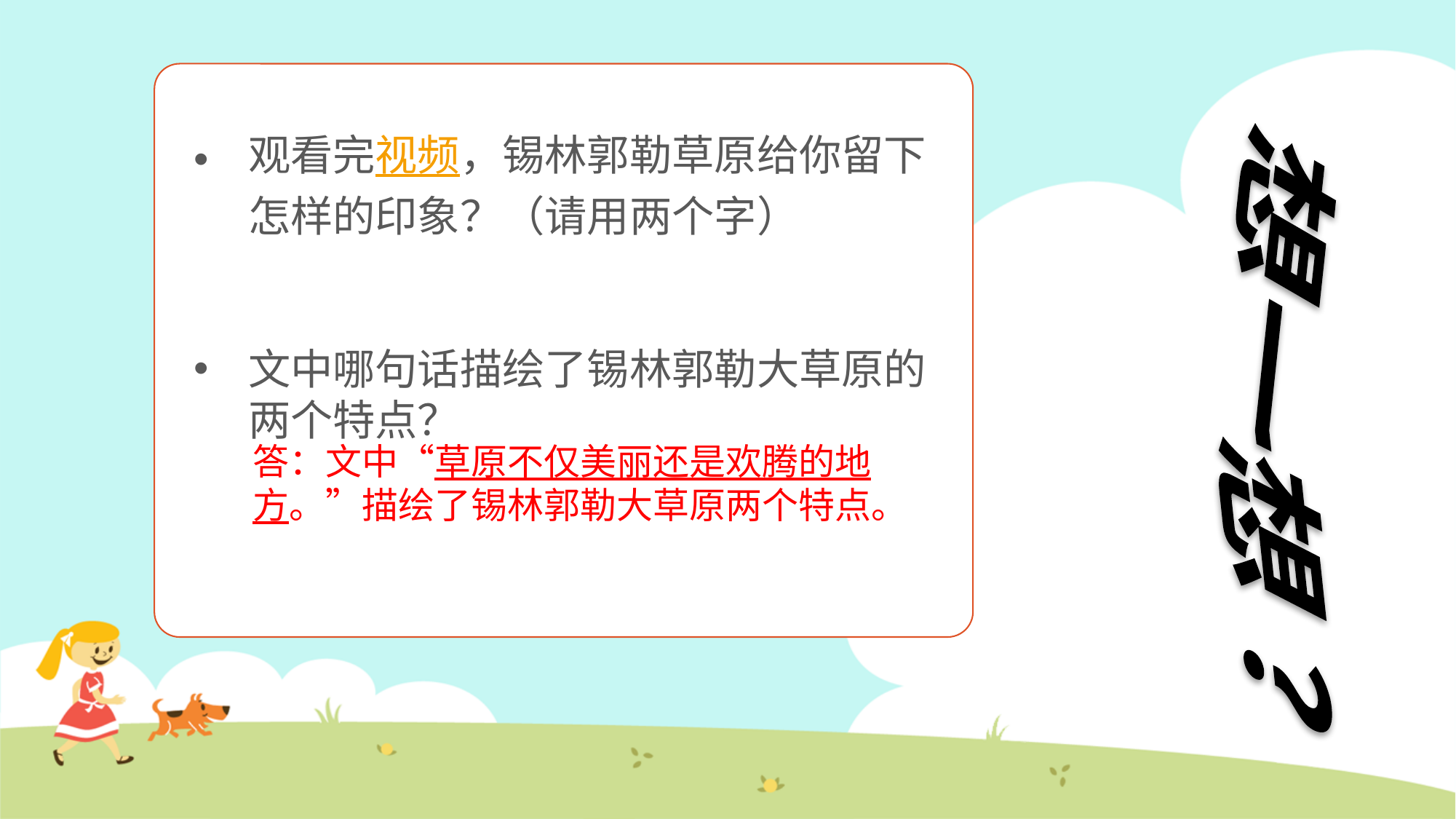

观看完视频，锡林郭勒草原给你留下怎样的印象？（请用两个字）

文中哪句话描绘了锡林郭勒大草原的两个特点？

想一想 ？
答：文中“草原不仅美丽还是欢腾的地方。”描绘了锡林郭勒大草原两个特点。